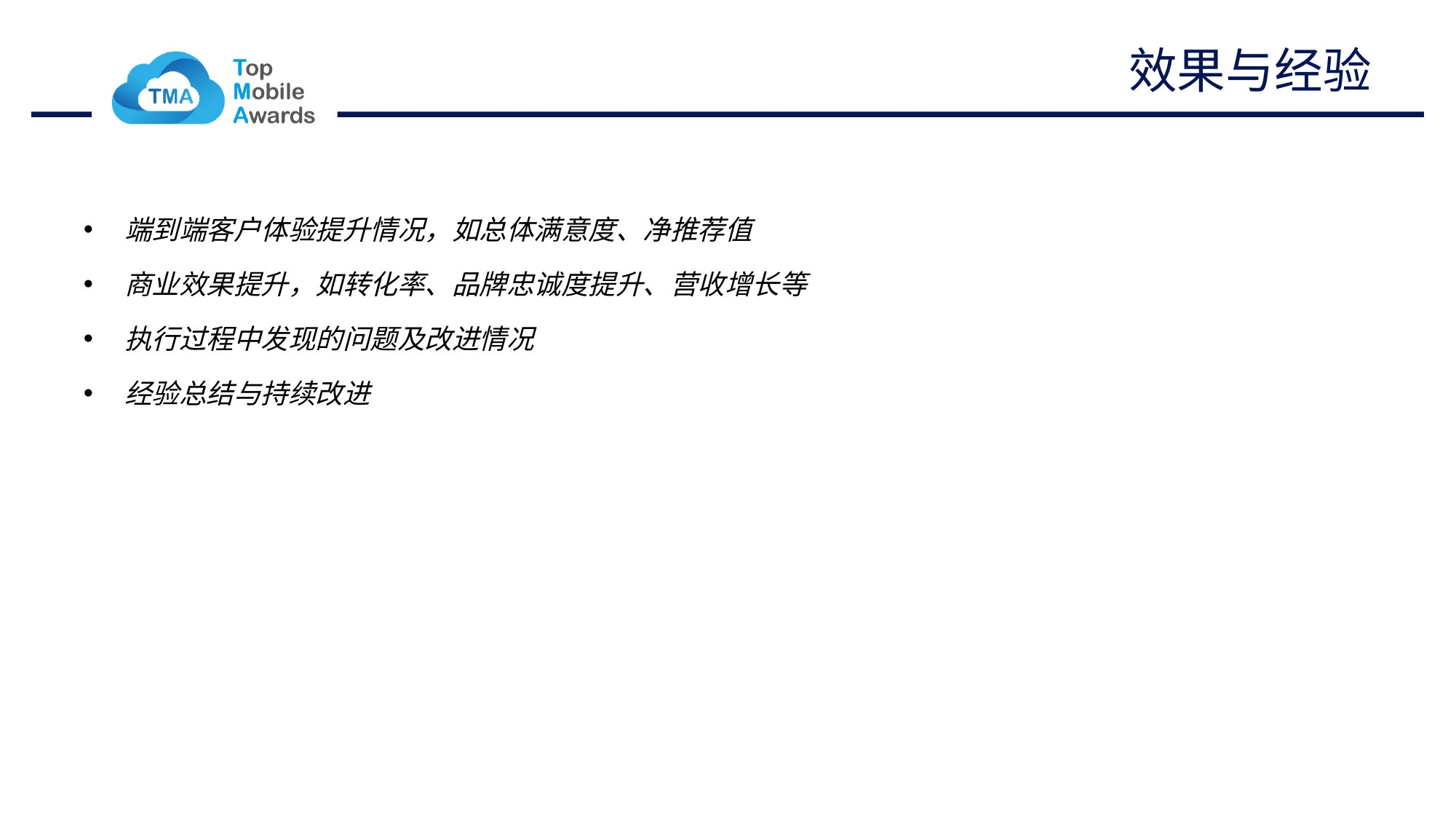

# 效果与经验
端到端客户体验提升情况，如总体满意度、净推荐值
商业效果提升，如转化率、品牌忠诚度提升、营收增长等
执行过程中发现的问题及改进情况
经验总结与持续改进